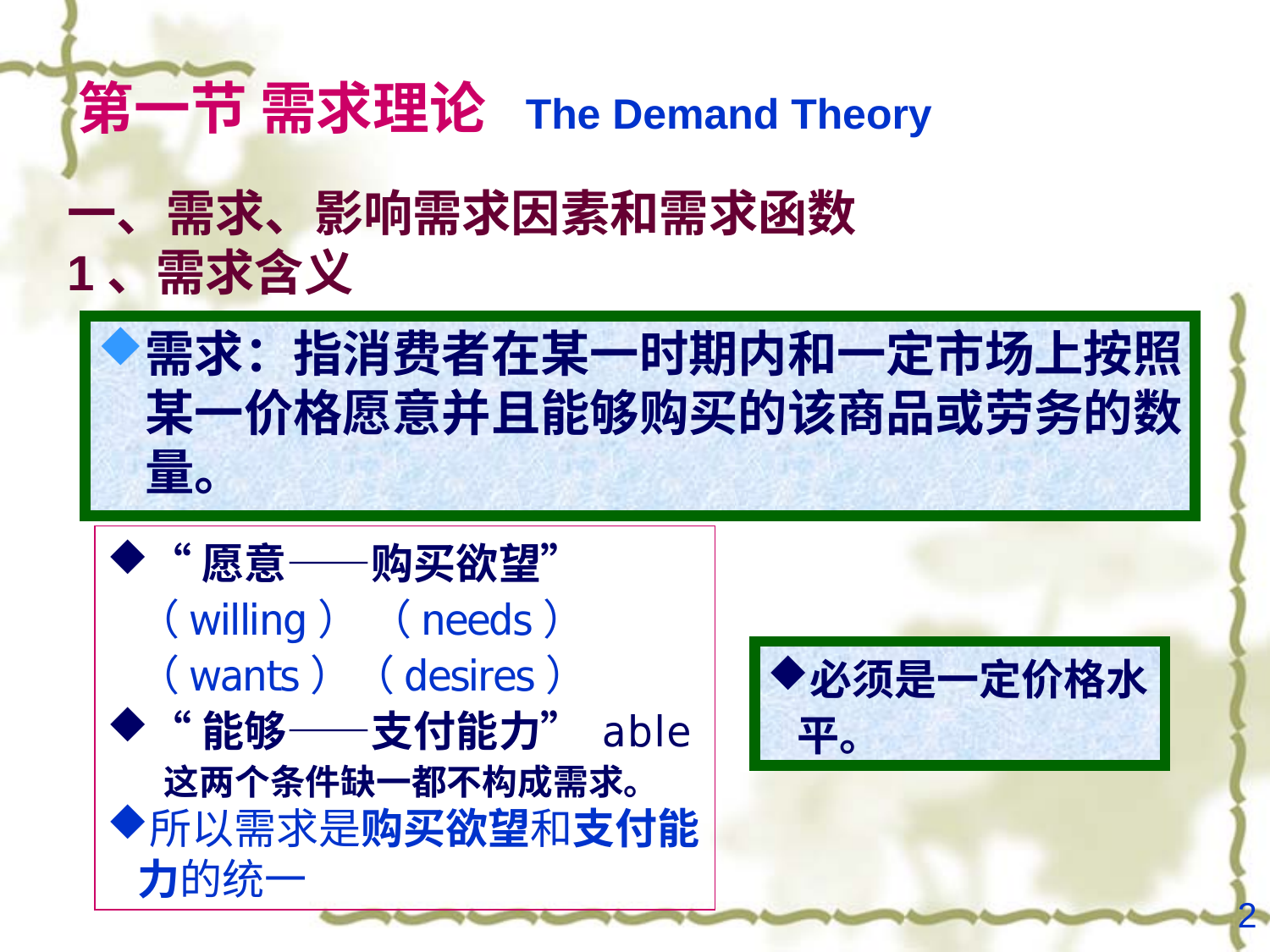

# 第一节 需求理论  The Demand Theory
一、需求、影响需求因素和需求函数
1、需求含义
需求：指消费者在某一时期内和一定市场上按照某一价格愿意并且能够购买的该商品或劳务的数量。
“愿意——购买欲望”  （willing） （needs）（wants）（desires）
“能够——支付能力” able
      这两个条件缺一都不构成需求。
所以需求是购买欲望和支付能力的统一
必须是一定价格水平。
2